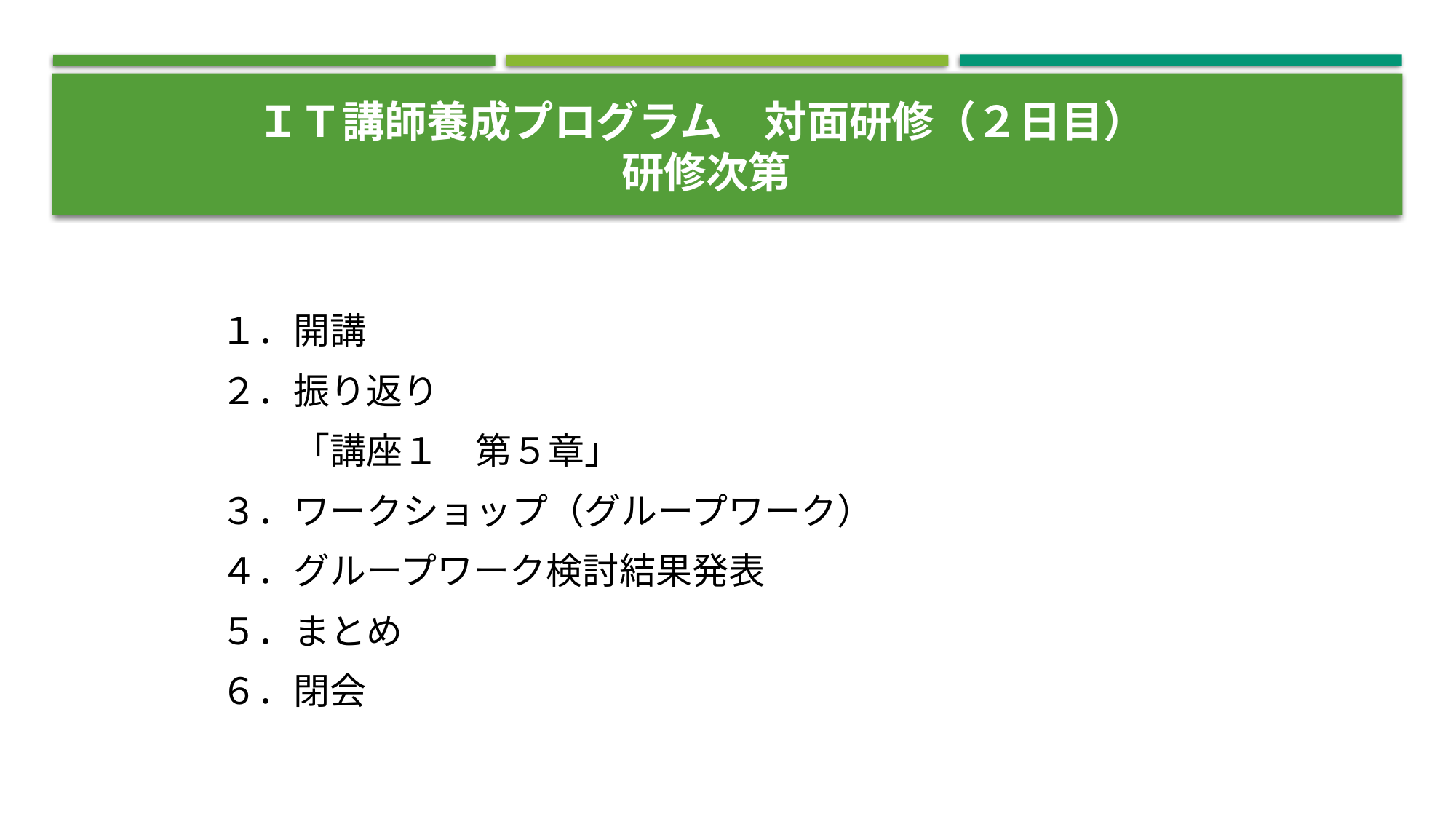

# ＩＴ講師養成プログラム　対面研修（２日目） 　 研修次第
１．開講
２．振り返り
　　「講座１　第５章」
３．ワークショップ（グループワーク）
４．グループワーク検討結果発表
５．まとめ
６．閉会